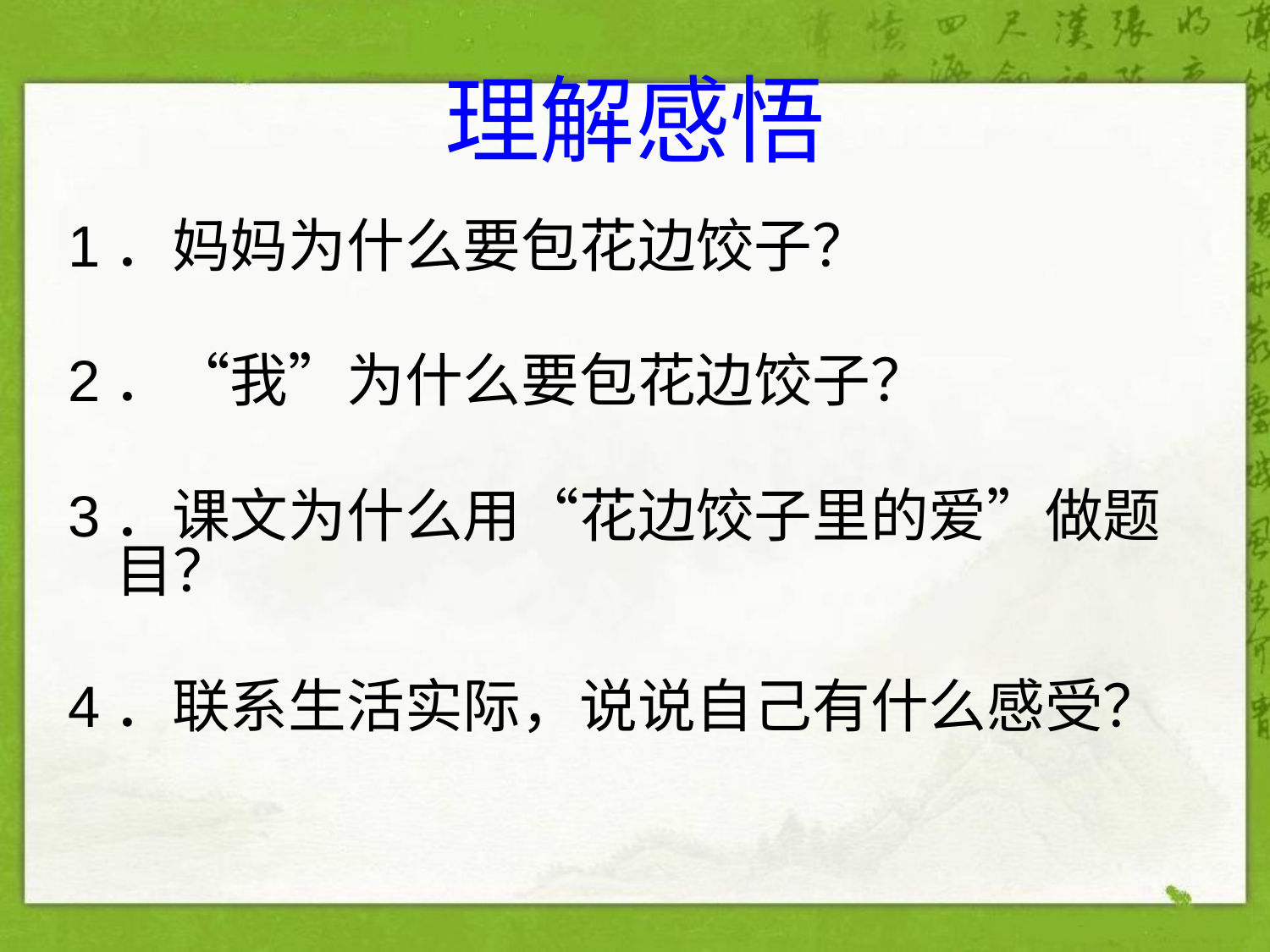

# 理解感悟
1．妈妈为什么要包花边饺子？

2．“我”为什么要包花边饺子？

3．课文为什么用“花边饺子里的爱”做题目？

4．联系生活实际，说说自己有什么感受？